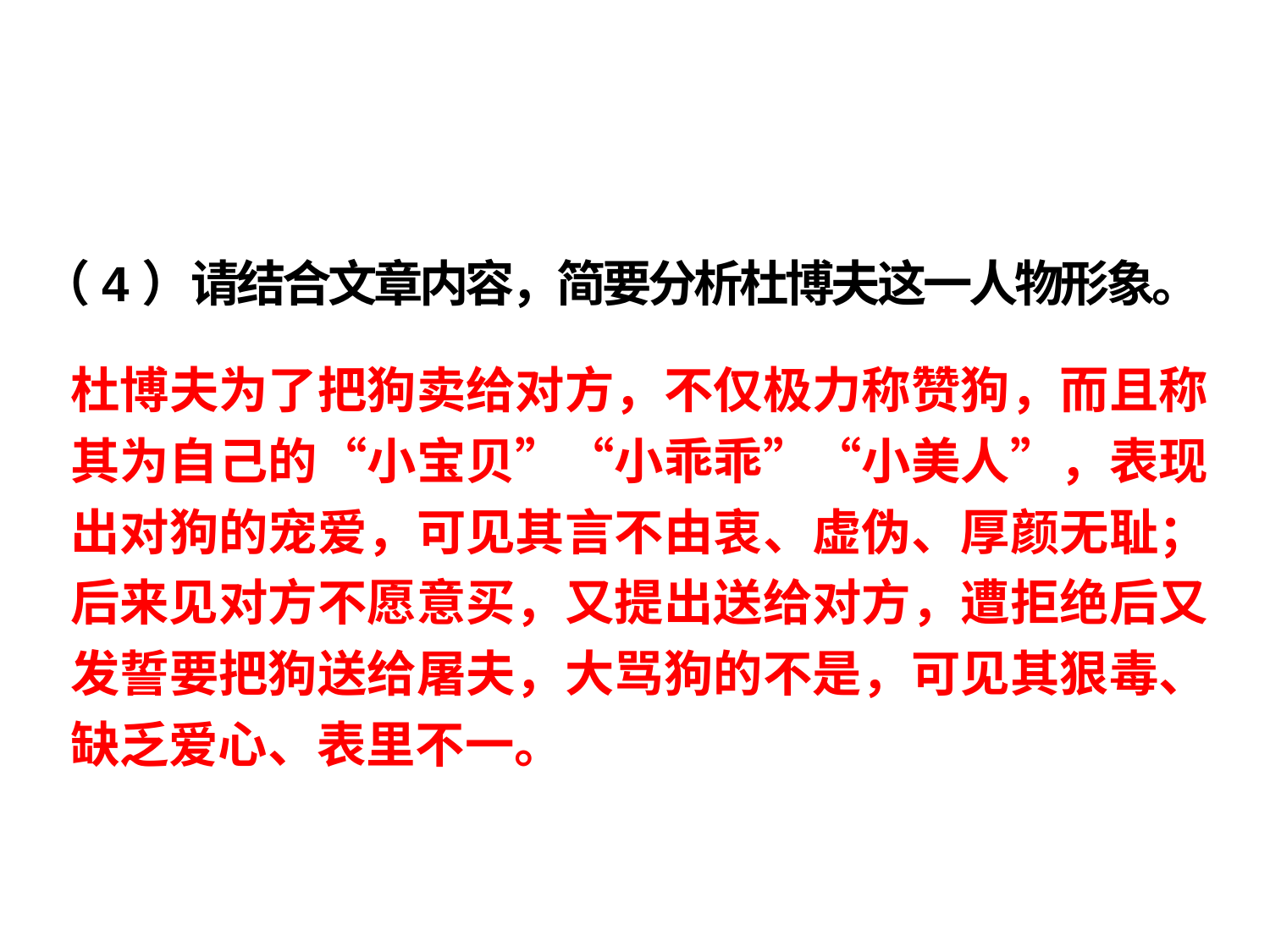

（4）请结合文章内容，简要分析杜博夫这一人物形象。
杜博夫为了把狗卖给对方，不仅极力称赞狗，而且称其为自己的“小宝贝”“小乖乖”“小美人”，表现出对狗的宠爱，可见其言不由衷、虚伪、厚颜无耻；后来见对方不愿意买，又提出送给对方，遭拒绝后又发誓要把狗送给屠夫，大骂狗的不是，可见其狠毒、缺乏爱心、表里不一。